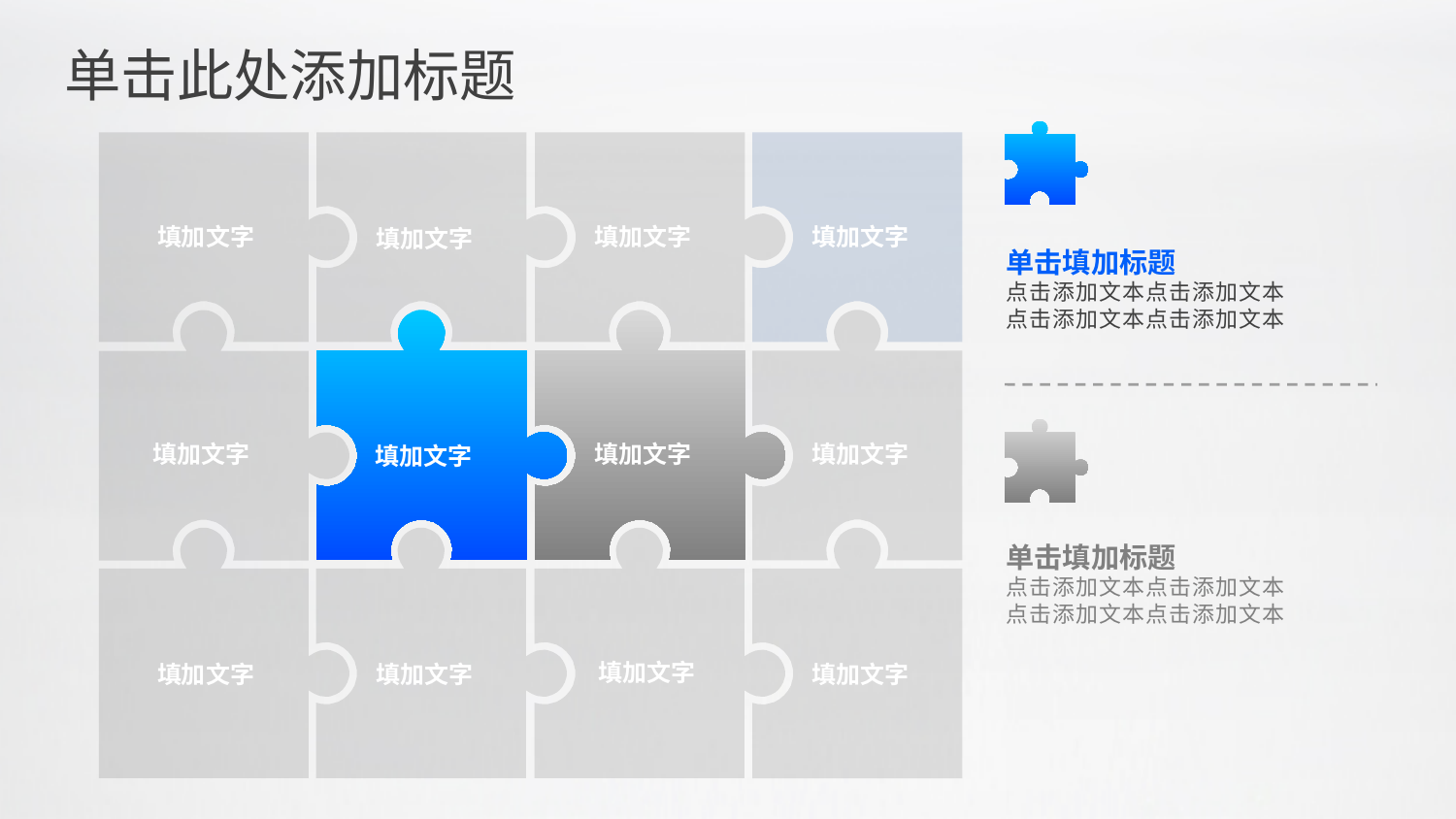

单击此处添加标题

填加文字

填加文字

填加文字

填加文字
单击填加标题
点击添加文本点击添加文本
点击添加文本点击添加文本

填加文字

填加文字

填加文字

填加文字

填加文字

填加文字

填加文字

填加文字
单击填加标题
点击添加文本点击添加文本
点击添加文本点击添加文本